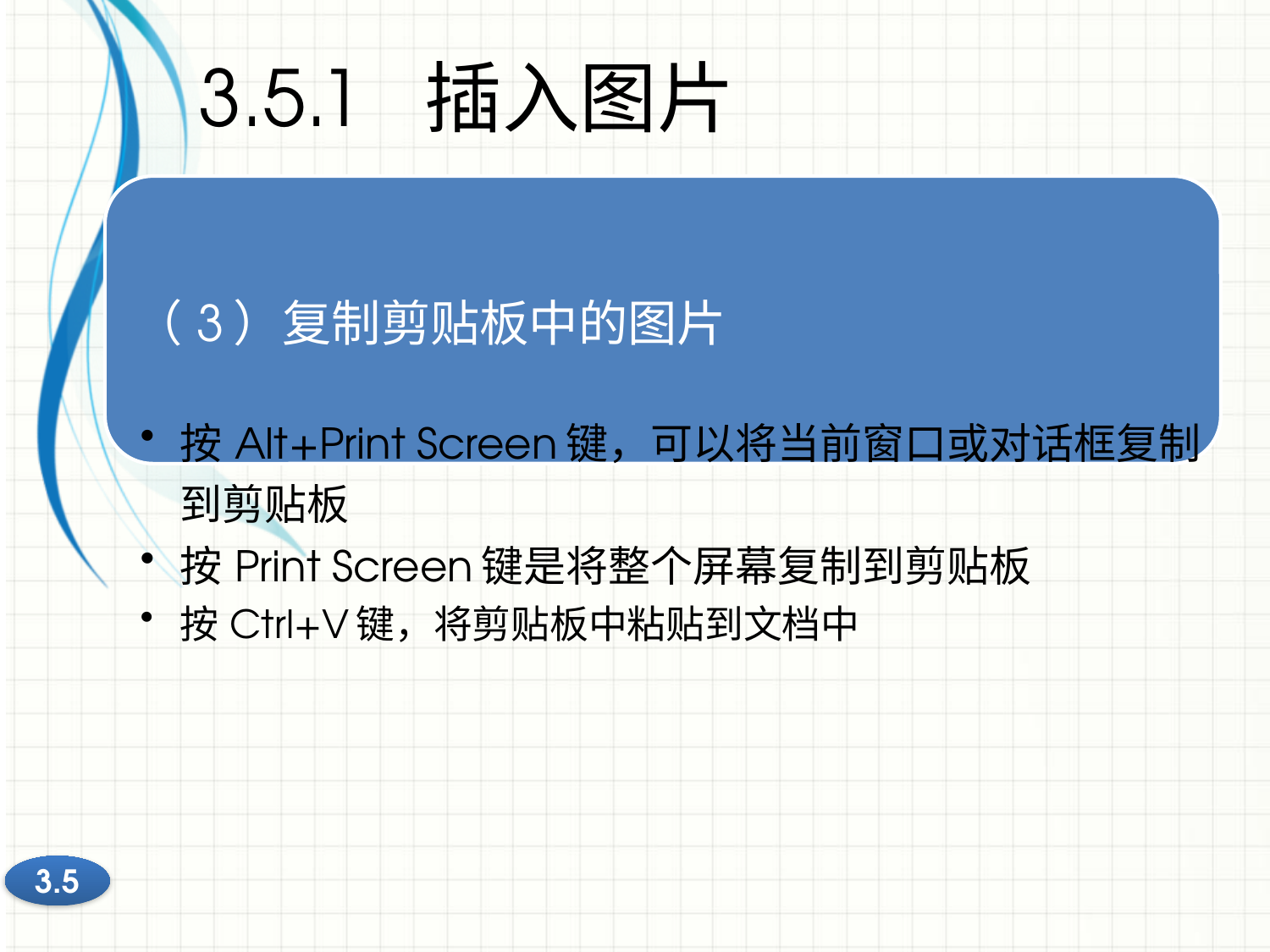

# 3.5.1  插入图片
（3）复制剪贴板中的图片
按Alt+Print Screen键，可以将当前窗口或对话框复制到剪贴板
按Print Screen键是将整个屏幕复制到剪贴板
按Ctrl+V键，将剪贴板中粘贴到文档中